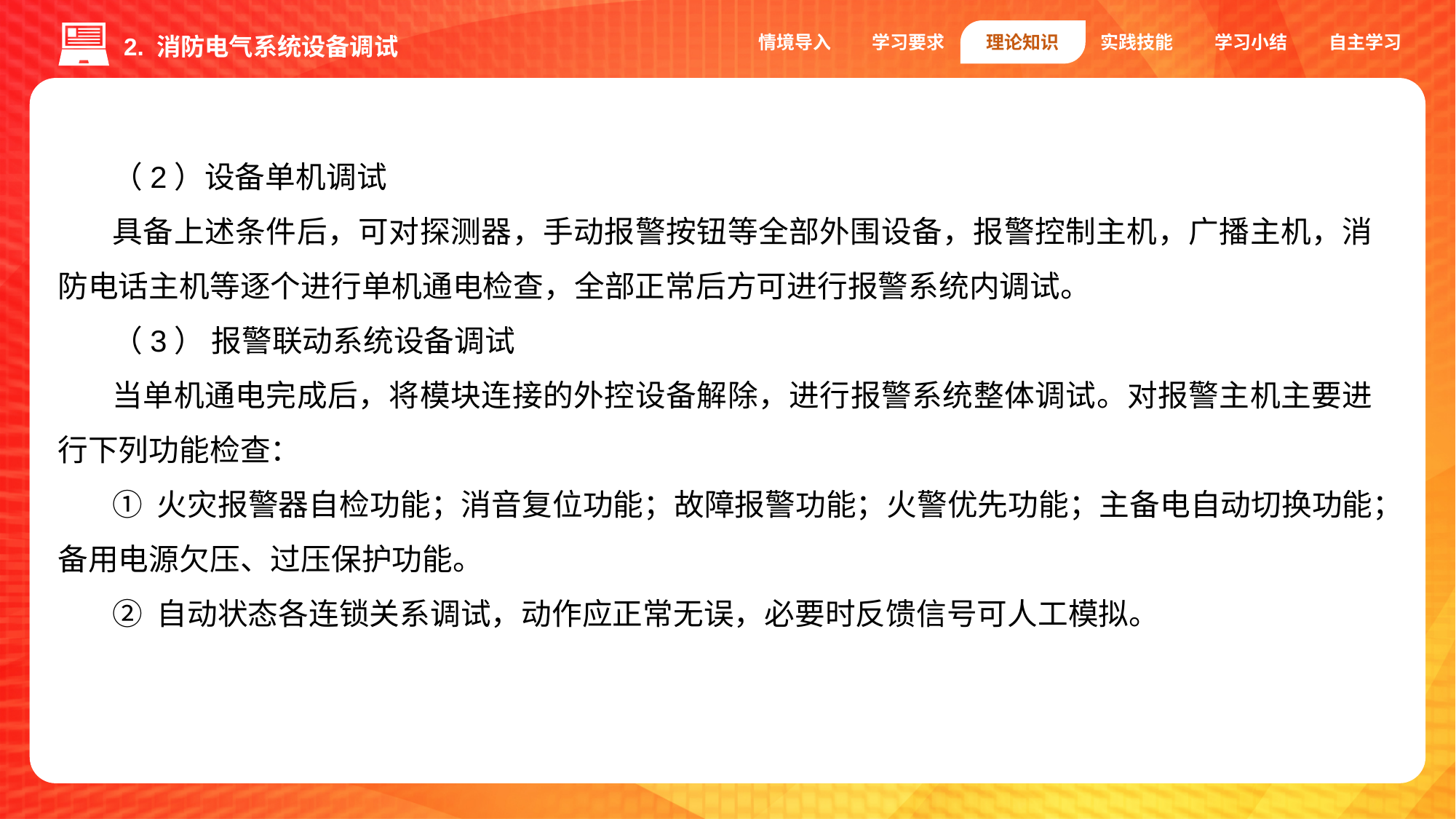

情境导入
学习要求
理论知识
实践技能
学习小结
自主学习

2. 消防电气系统设备调试
（2）设备单机调试
具备上述条件后，可对探测器，手动报警按钮等全部外围设备，报警控制主机，广播主机，消防电话主机等逐个进行单机通电检查，全部正常后方可进行报警系统内调试。
（3） 报警联动系统设备调试
当单机通电完成后，将模块连接的外控设备解除，进行报警系统整体调试。对报警主机主要进行下列功能检查：
① 火灾报警器自检功能；消音复位功能；故障报警功能；火警优先功能；主备电自动切换功能；备用电源欠压、过压保护功能。
② 自动状态各连锁关系调试，动作应正常无误，必要时反馈信号可人工模拟。